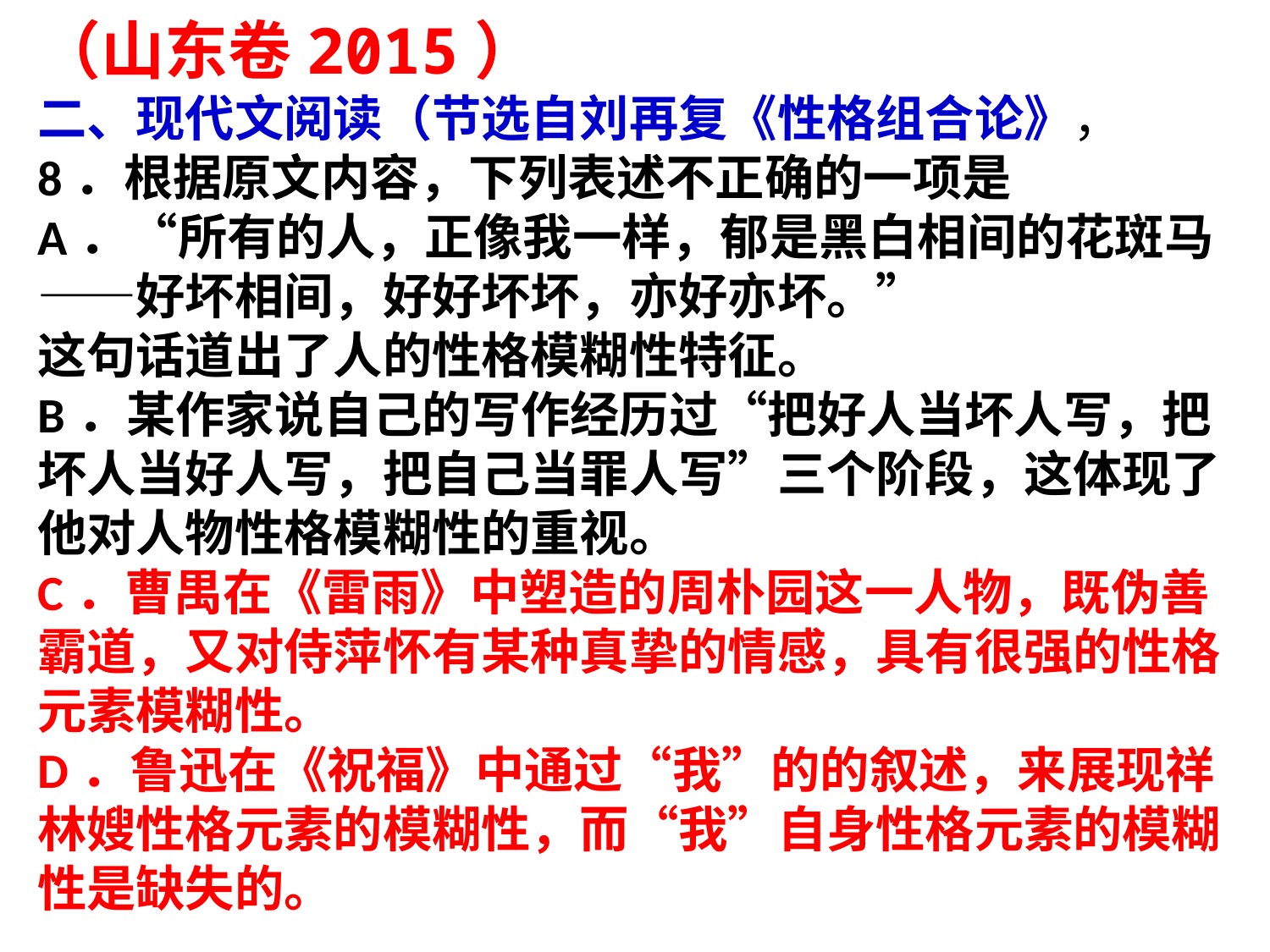

（山东卷2015）
二、现代文阅读（节选自刘再复《性格组合论》，
8．根据原文内容，下列表述不正确的一项是
A．“所有的人，正像我一样，郁是黑白相间的花斑马——好坏相间，好好坏坏，亦好亦坏。”
这句话道出了人的性格模糊性特征。
B．某作家说自己的写作经历过“把好人当坏人写，把坏人当好人写，把自己当罪人写”三个阶段，这体现了他对人物性格模糊性的重视。
C．曹禺在《雷雨》中塑造的周朴园这一人物，既伪善霸道，又对侍萍怀有某种真挚的情感，具有很强的性格元素模糊性。
D．鲁迅在《祝福》中通过“我”的的叙述，来展现祥林嫂性格元素的模糊性，而“我”自身性格元素的模糊性是缺失的。